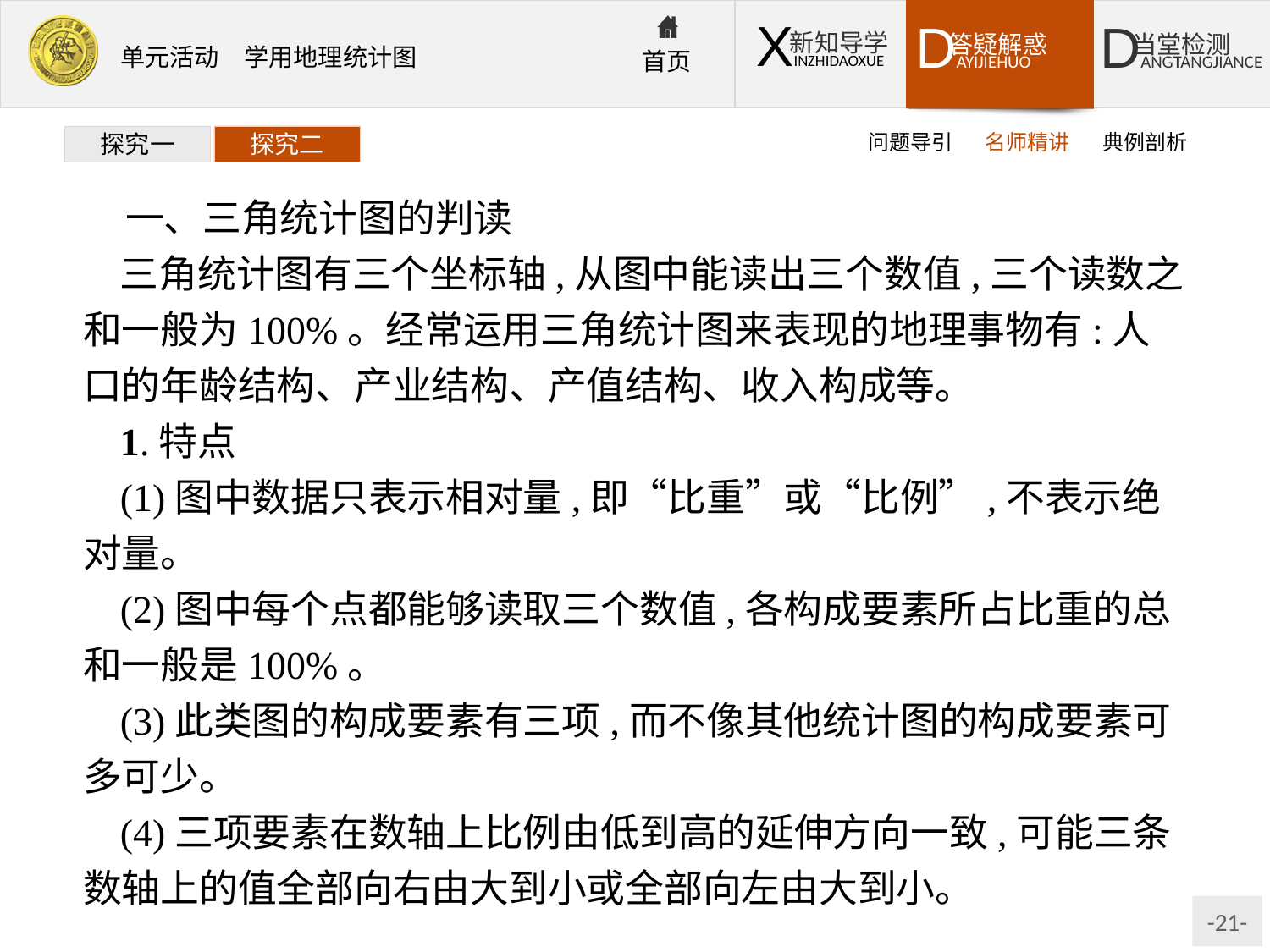

问题导引
名师精讲
典例剖析
探究一
探究二
一、三角统计图的判读
三角统计图有三个坐标轴,从图中能读出三个数值,三个读数之和一般为100%。经常运用三角统计图来表现的地理事物有:人口的年龄结构、产业结构、产值结构、收入构成等。
1.特点
(1)图中数据只表示相对量,即“比重”或“比例”,不表示绝对量。
(2)图中每个点都能够读取三个数值,各构成要素所占比重的总和一般是100%。
(3)此类图的构成要素有三项,而不像其他统计图的构成要素可多可少。
(4)三项要素在数轴上比例由低到高的延伸方向一致,可能三条数轴上的值全部向右由大到小或全部向左由大到小。